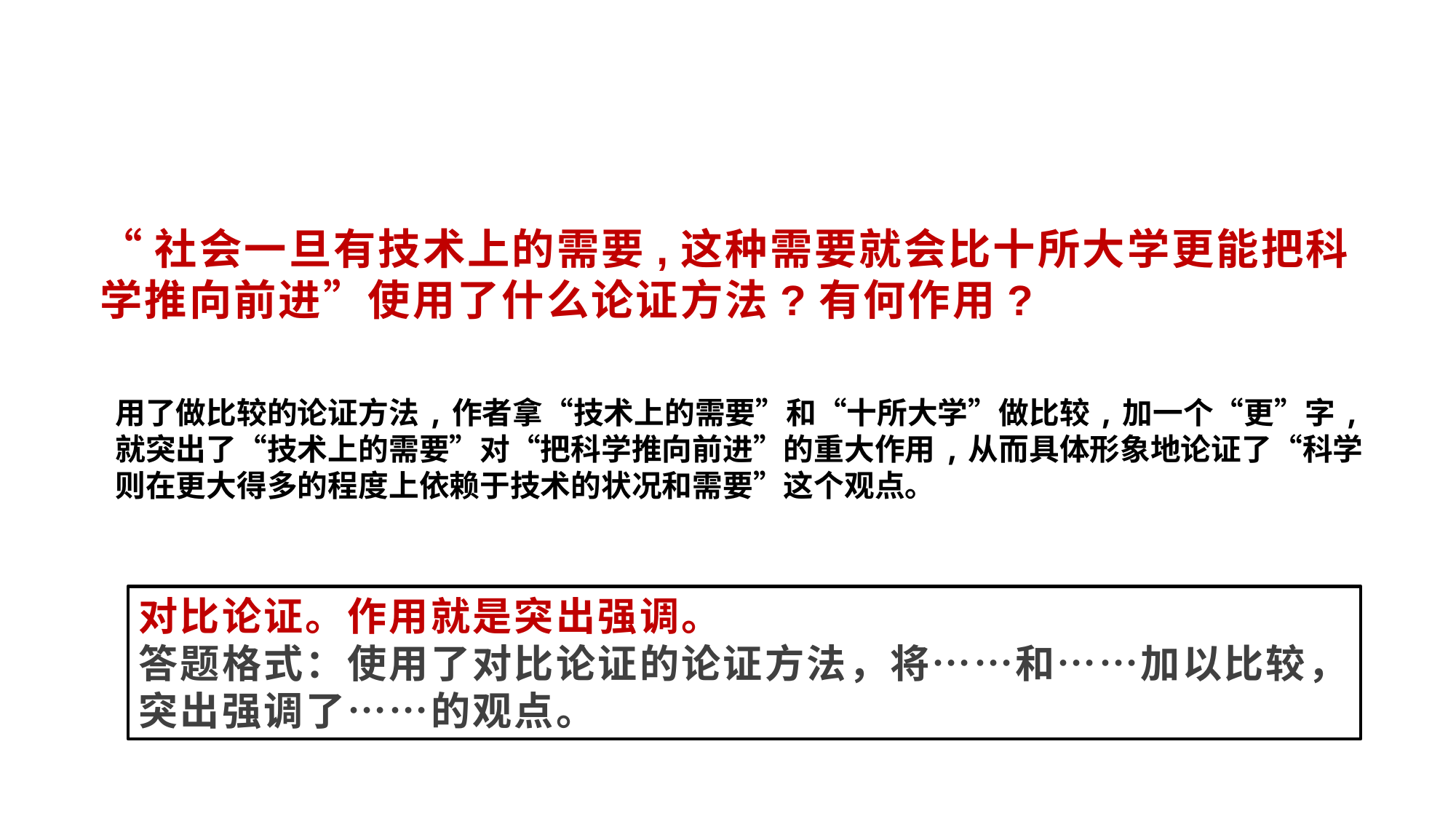

“社会一旦有技术上的需要,这种需要就会比十所大学更能把科学推向前进”使用了什么论证方法?有何作用?
用了做比较的论证方法,作者拿“技术上的需要”和“十所大学”做比较,加一个“更”字,就突出了“技术上的需要”对“把科学推向前进”的重大作用,从而具体形象地论证了“科学则在更大得多的程度上依赖于技术的状况和需要”这个观点。
对比论证。作用就是突出强调。
答题格式：使用了对比论证的论证方法，将……和……加以比较，突出强调了……的观点。